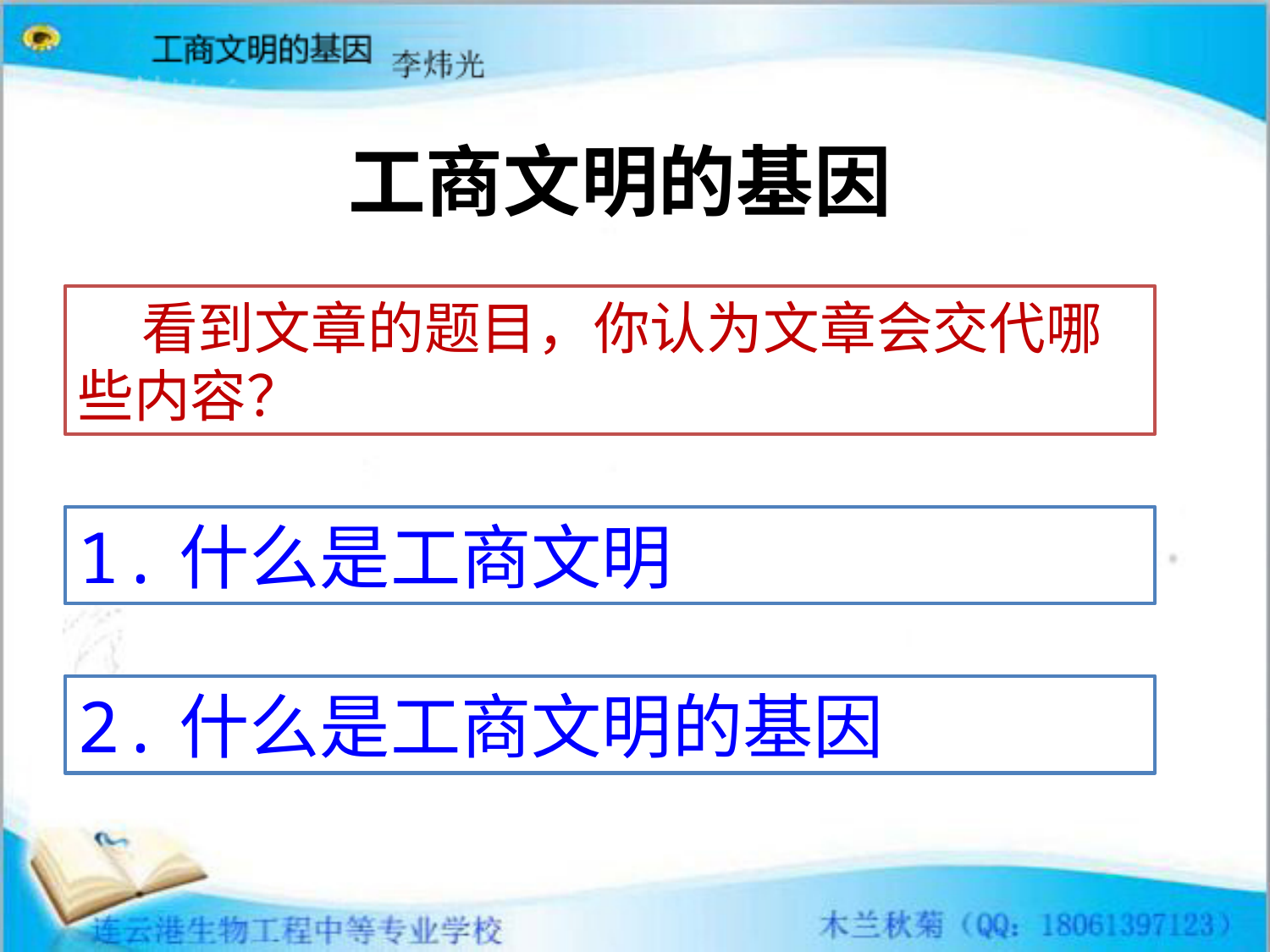

工商文明的基因
    看到文章的题目，你认为文章会交代哪些内容？
1.什么是工商文明
2.什么是工商文明的基因